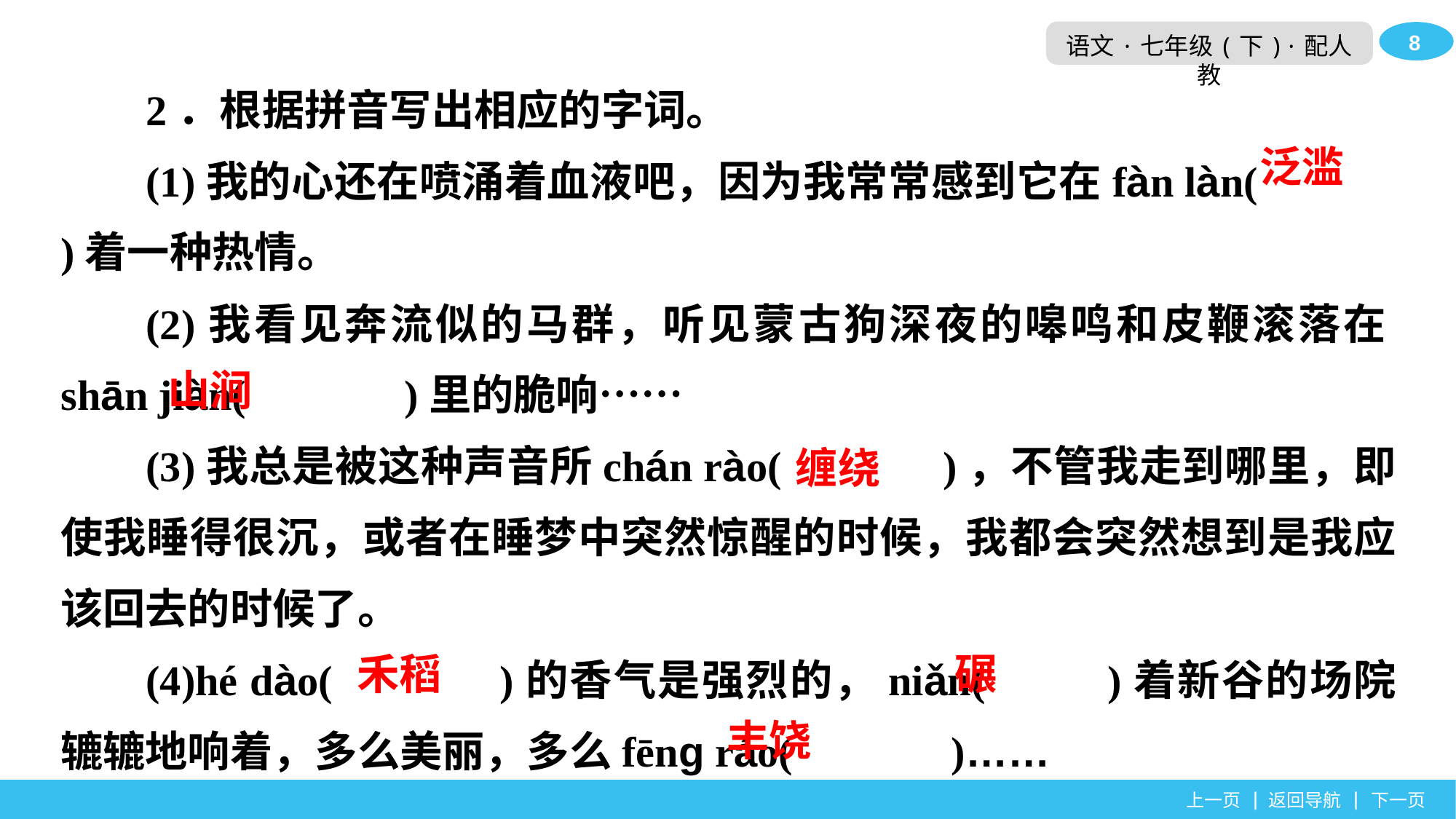

2．根据拼音写出相应的字词。
(1)我的心还在喷涌着血液吧，因为我常常感到它在fàn làn(　　　 )着一种热情。
(2)我看见奔流似的马群，听见蒙古狗深夜的嗥鸣和皮鞭滚落在shān jiàn(　　　 )里的脆响……
(3)我总是被这种声音所chán rào(　　　 )，不管我走到哪里，即使我睡得很沉，或者在睡梦中突然惊醒的时候，我都会突然想到是我应该回去的时候了。
(4)hé dào(　　　 )的香气是强烈的，niǎn(　　 )着新谷的场院辘辘地响着，多么美丽，多么fēnɡ ráo(　　　 )……
泛滥
山涧
缠绕
禾稻
碾
丰饶